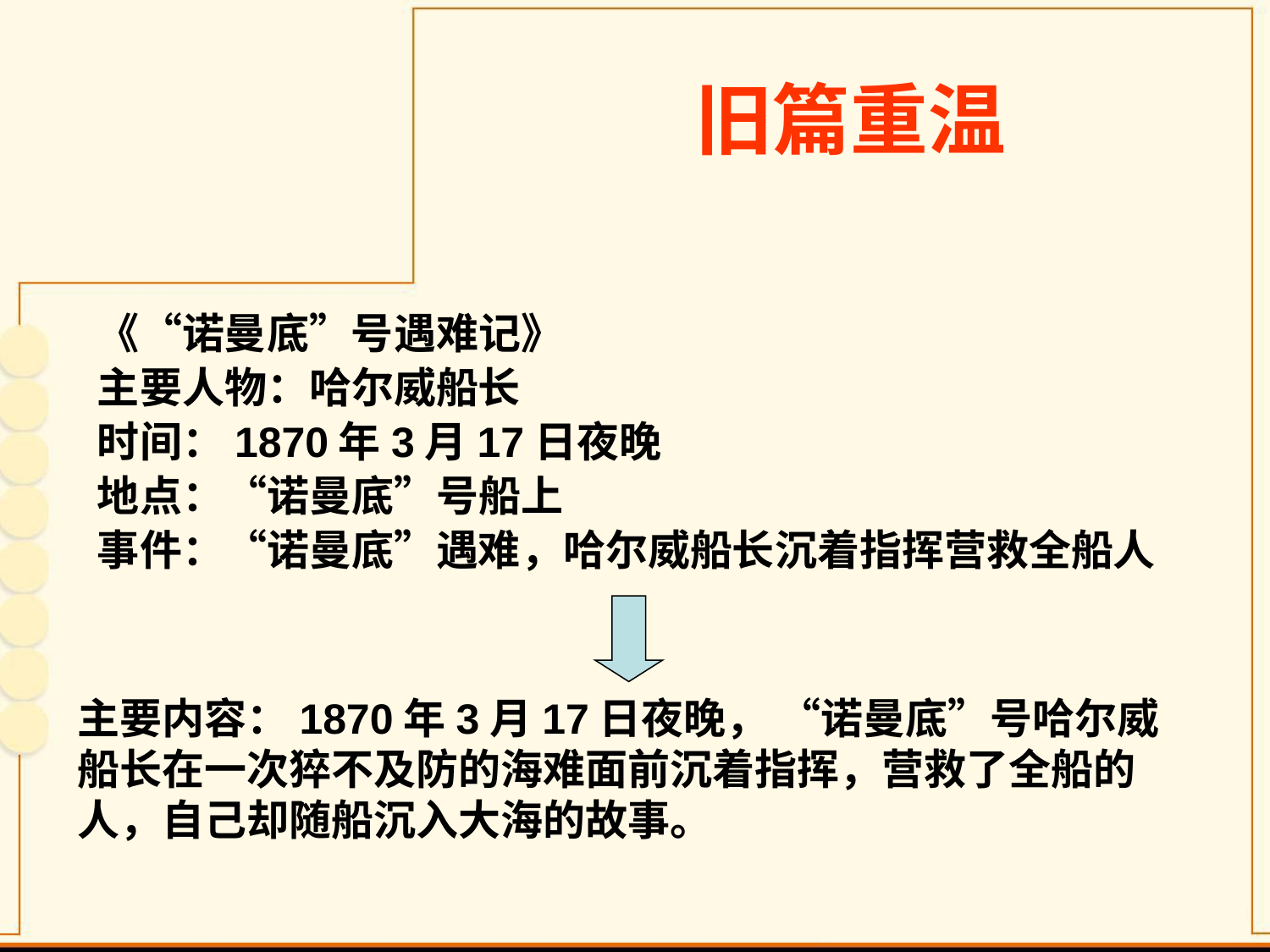

# 旧篇重温
《“诺曼底”号遇难记》
主要人物：哈尔威船长
时间：1870年3月17日夜晚
地点：“诺曼底”号船上
事件：“诺曼底”遇难，哈尔威船长沉着指挥营救全船人

主要内容：1870年3月17日夜晚， “诺曼底”号哈尔威船长在一次猝不及防的海难面前沉着指挥，营救了全船的 人，自己却随船沉入大海的故事。